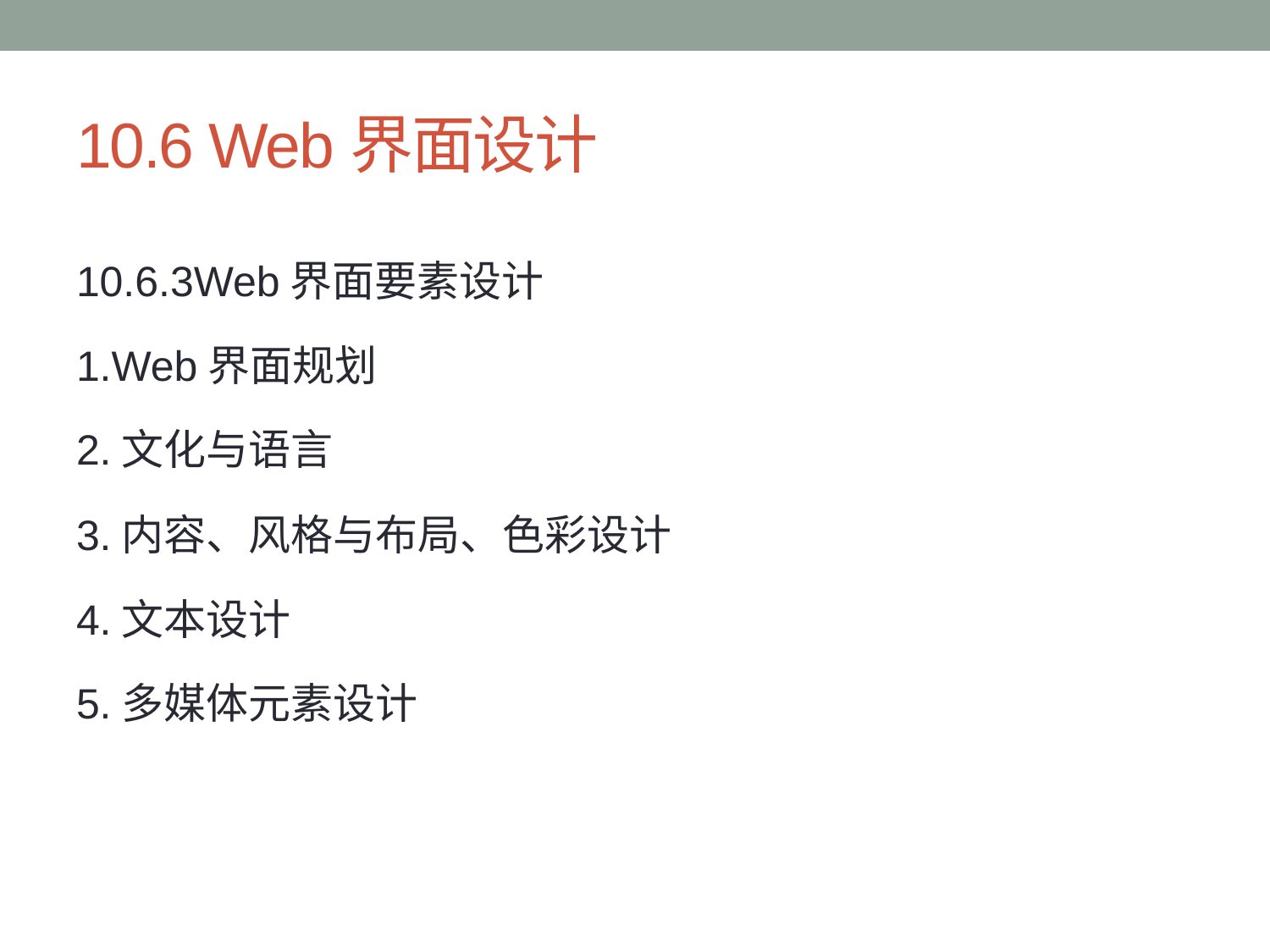

# 10.6 Web界面设计
10.6.3Web界面要素设计
1.Web界面规划
2.文化与语言
3.内容、风格与布局、色彩设计
4.文本设计
5.多媒体元素设计